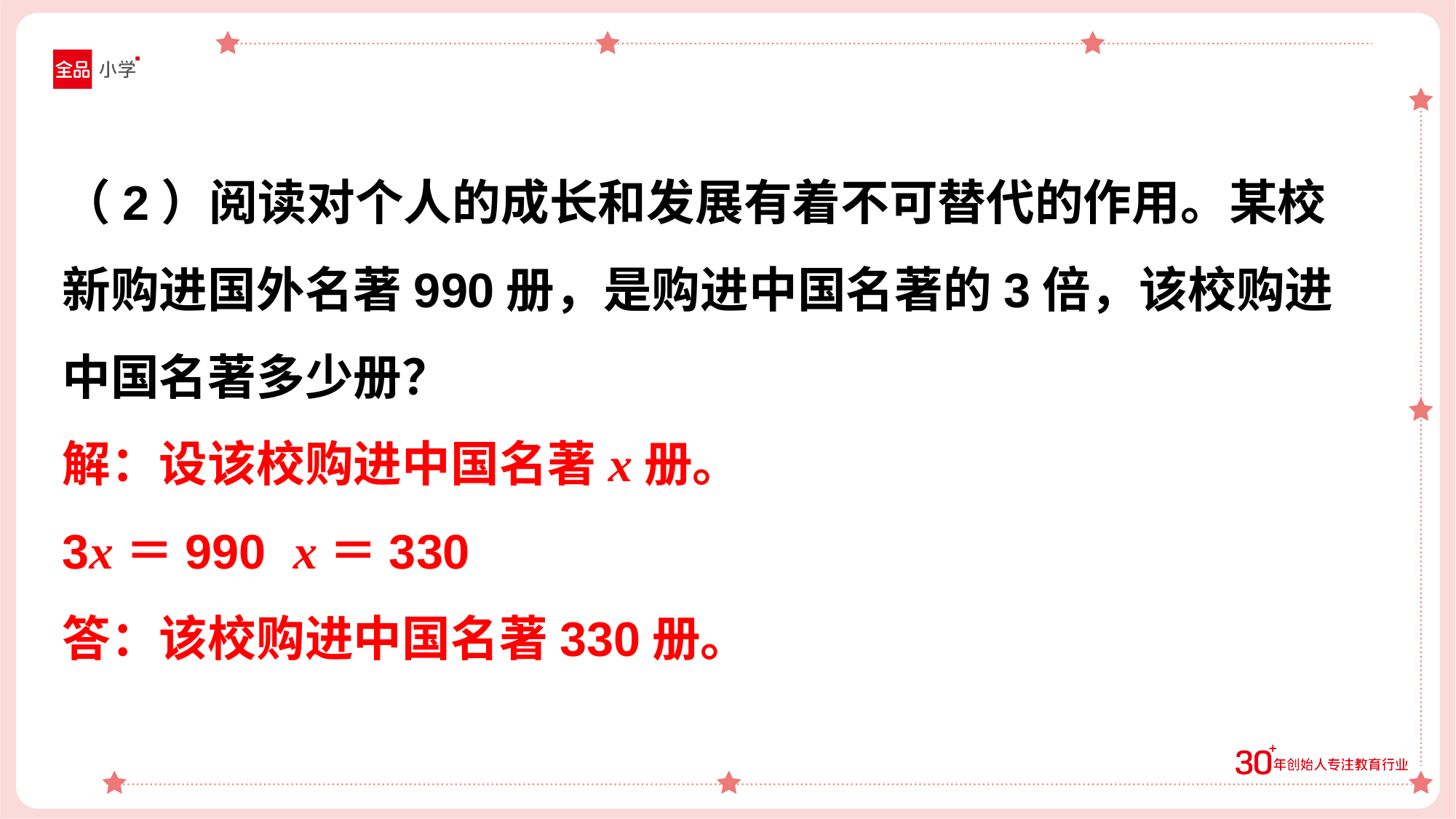

（2）阅读对个人的成长和发展有着不可替代的作用。某校新购进国外名著990册，是购进中国名著的3倍，该校购进中国名著多少册？
解：设该校购进中国名著x册。
3x＝990  x＝330
答：该校购进中国名著330册。